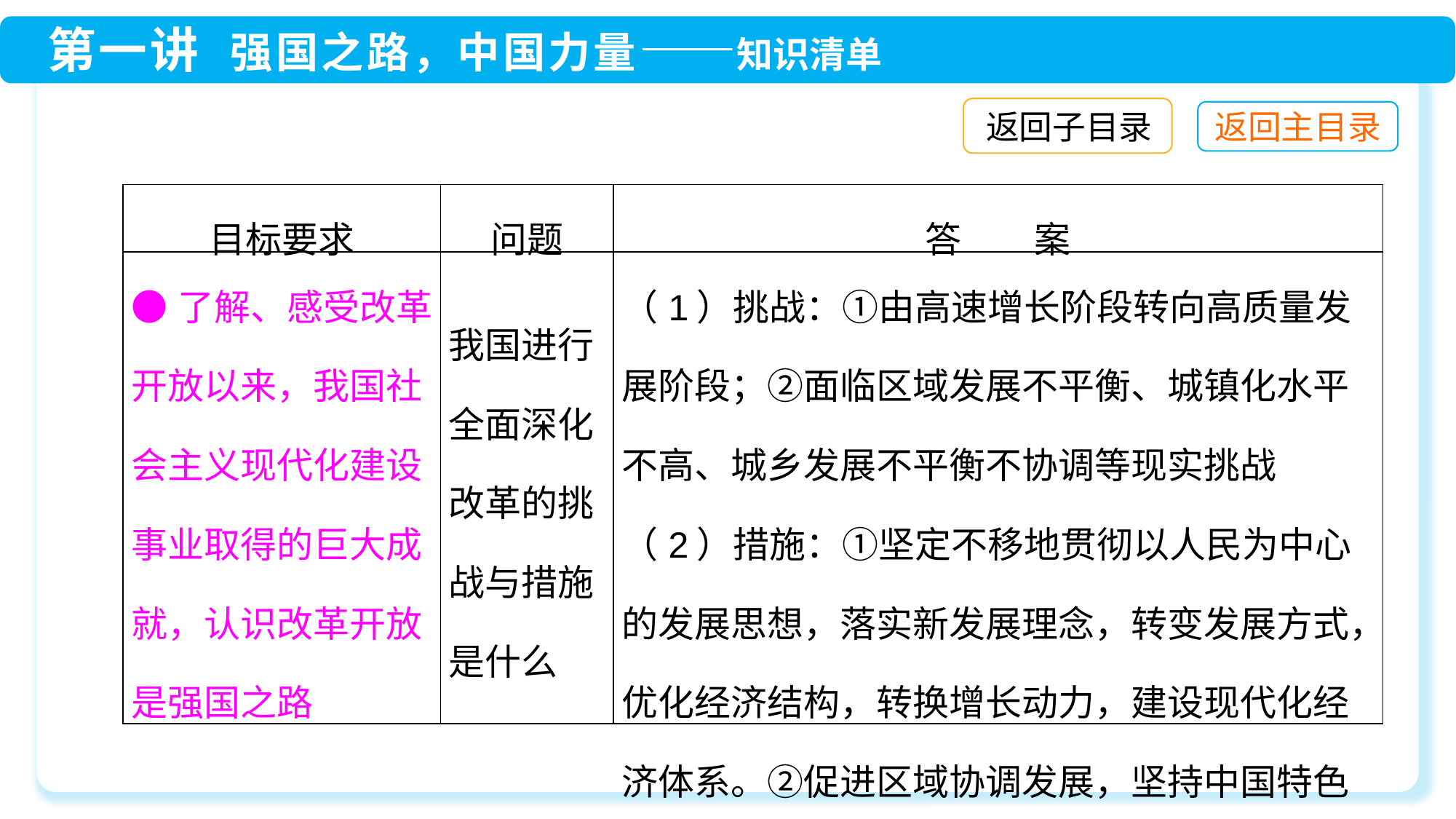

返回子目录
| 目标要求 | 问题 | 答　　案 |
| --- | --- | --- |
| ●了解、感受改革开放以来，我国社会主义现代化建设事业取得的巨大成就，认识改革开放是强国之路 | 我国进行全面深化改革的挑战与措施是什么 | （1）挑战：①由高速增长阶段转向高质量发展阶段；②面临区域发展不平衡、城镇化水平不高、城乡发展不平衡不协调等现实挑战 （2）措施：①坚定不移地贯彻以人民为中心的发展思想，落实新发展理念，转变发展方式，优化经济结构，转换增长动力，建设现代化经济体系。②促进区域协调发展，坚持中国特色 |